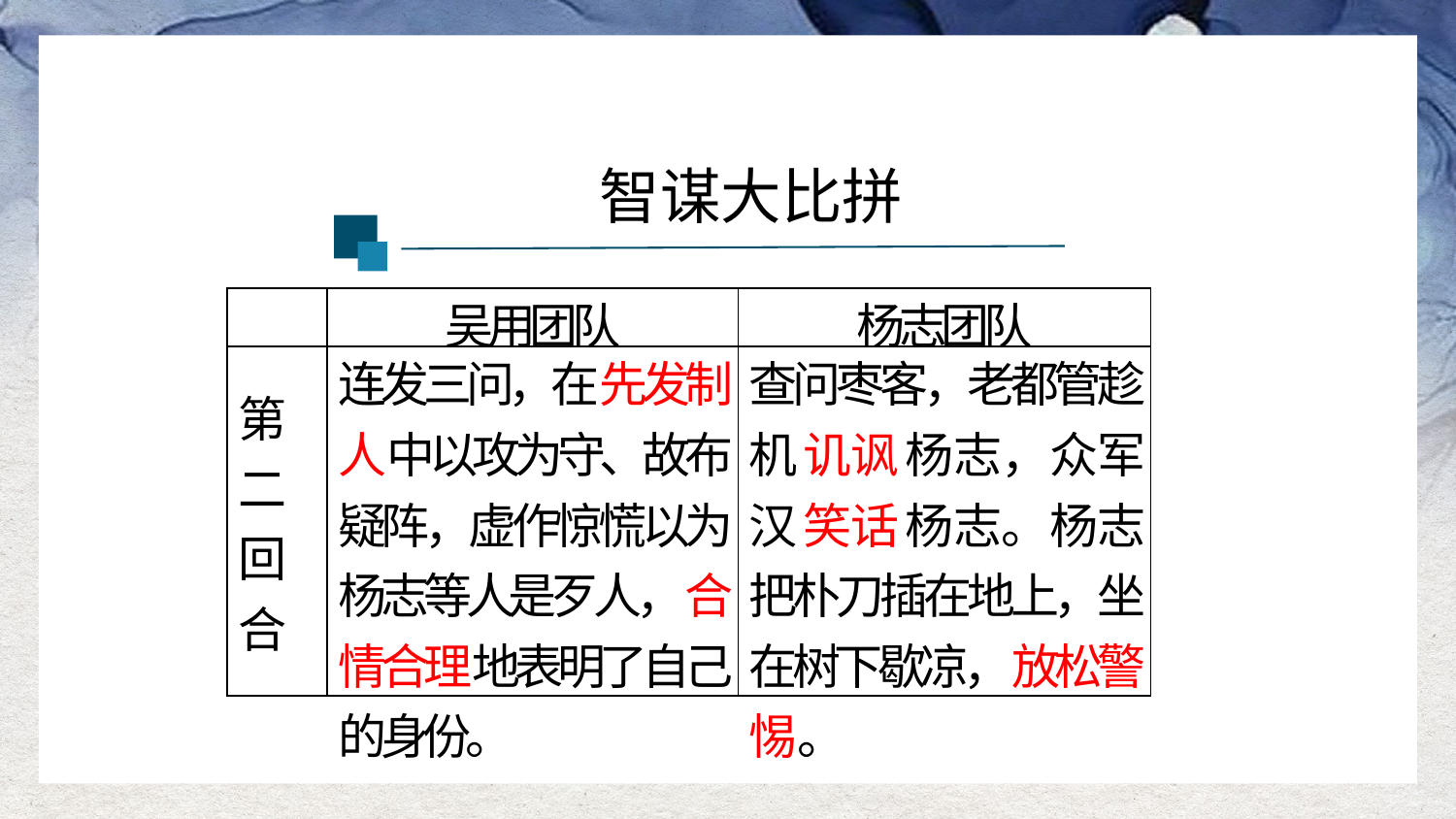

智谋大比拼

|  | 吴用团队 | 杨志团队 |
| --- | --- | --- |
| 第二回合 | 连发三问，在先发制人中以攻为守、故布疑阵，虚作惊慌以为杨志等人是歹人，合情合理地表明了自己的身份。 | 查问枣客，老都管趁机讥讽杨志，众军汉笑话杨志。杨志把朴刀插在地上，坐在树下歇凉，放松警惕。 |